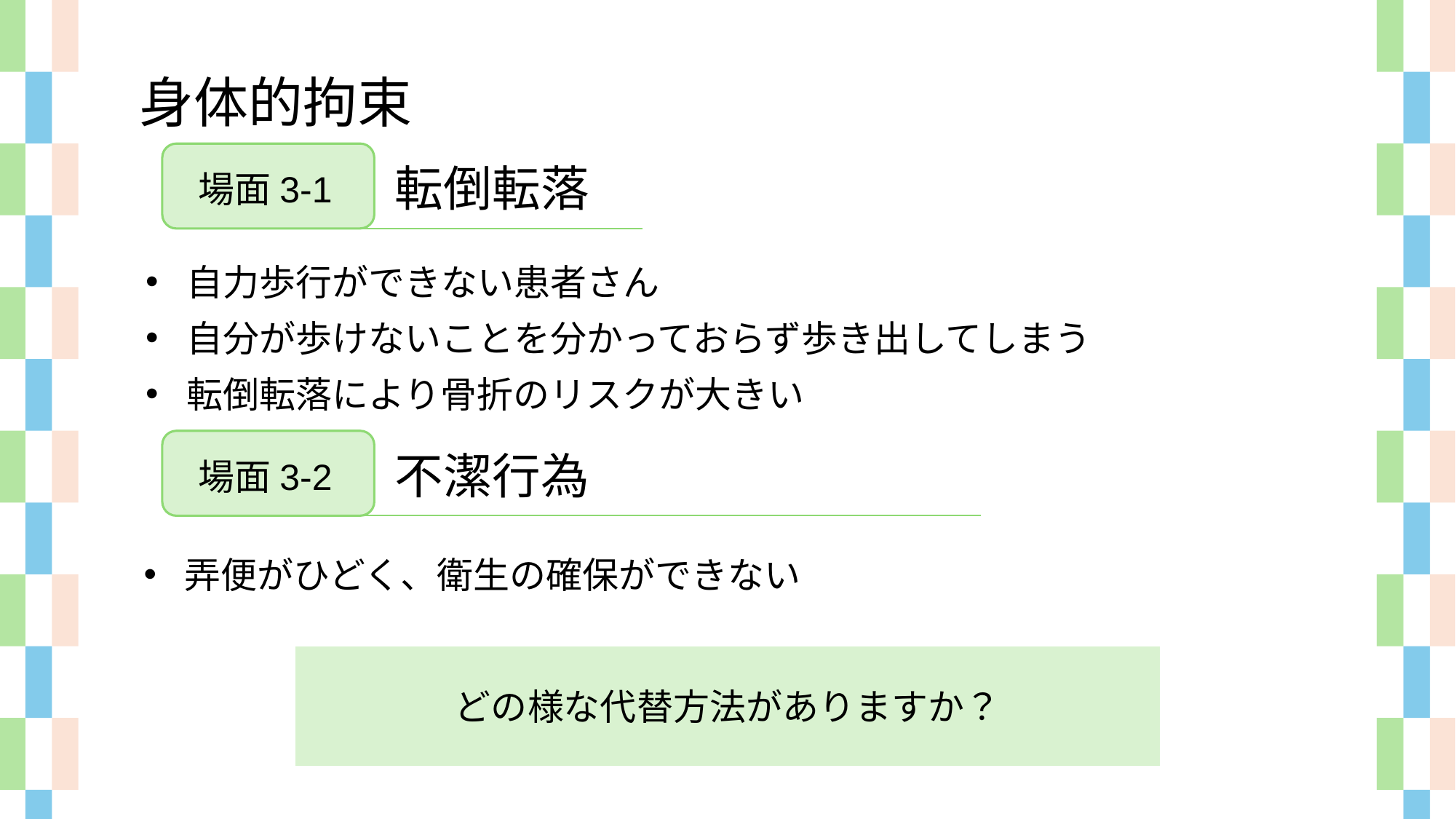

身体的拘束

転倒転落
場面3-1
自力歩行ができない患者さん
自分が歩けないことを分かっておらず歩き出してしまう
転倒転落により骨折のリスクが大きい

不潔行為
場面3-2
弄便がひどく、衛生の確保ができない

どの様な代替方法がありますか？